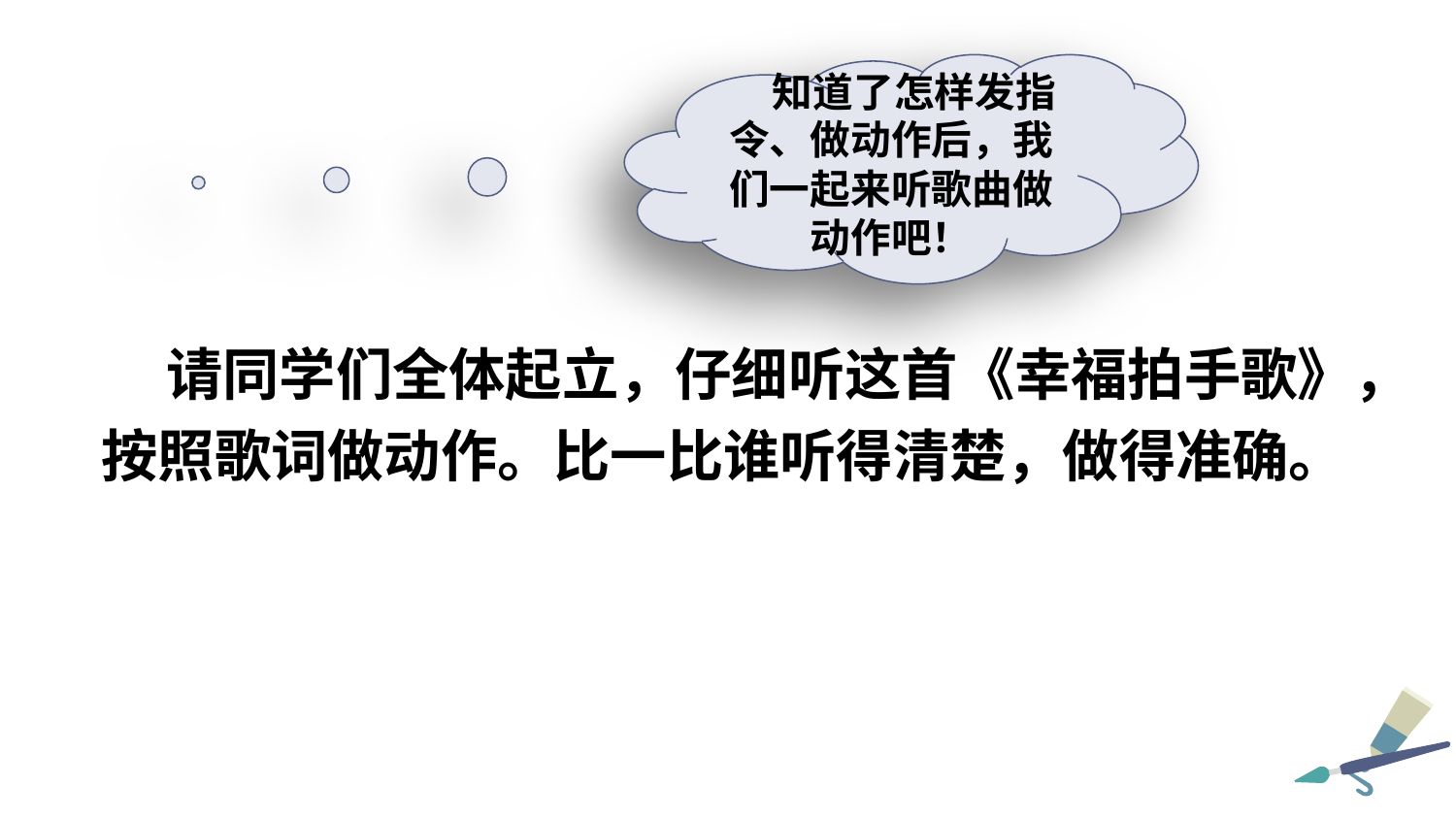

知道了怎样发指令、做动作后，我们一起来听歌曲做动作吧！
    请同学们全体起立，仔细听这首《幸福拍手歌》，按照歌词做动作。比一比谁听得清楚，做得准确。